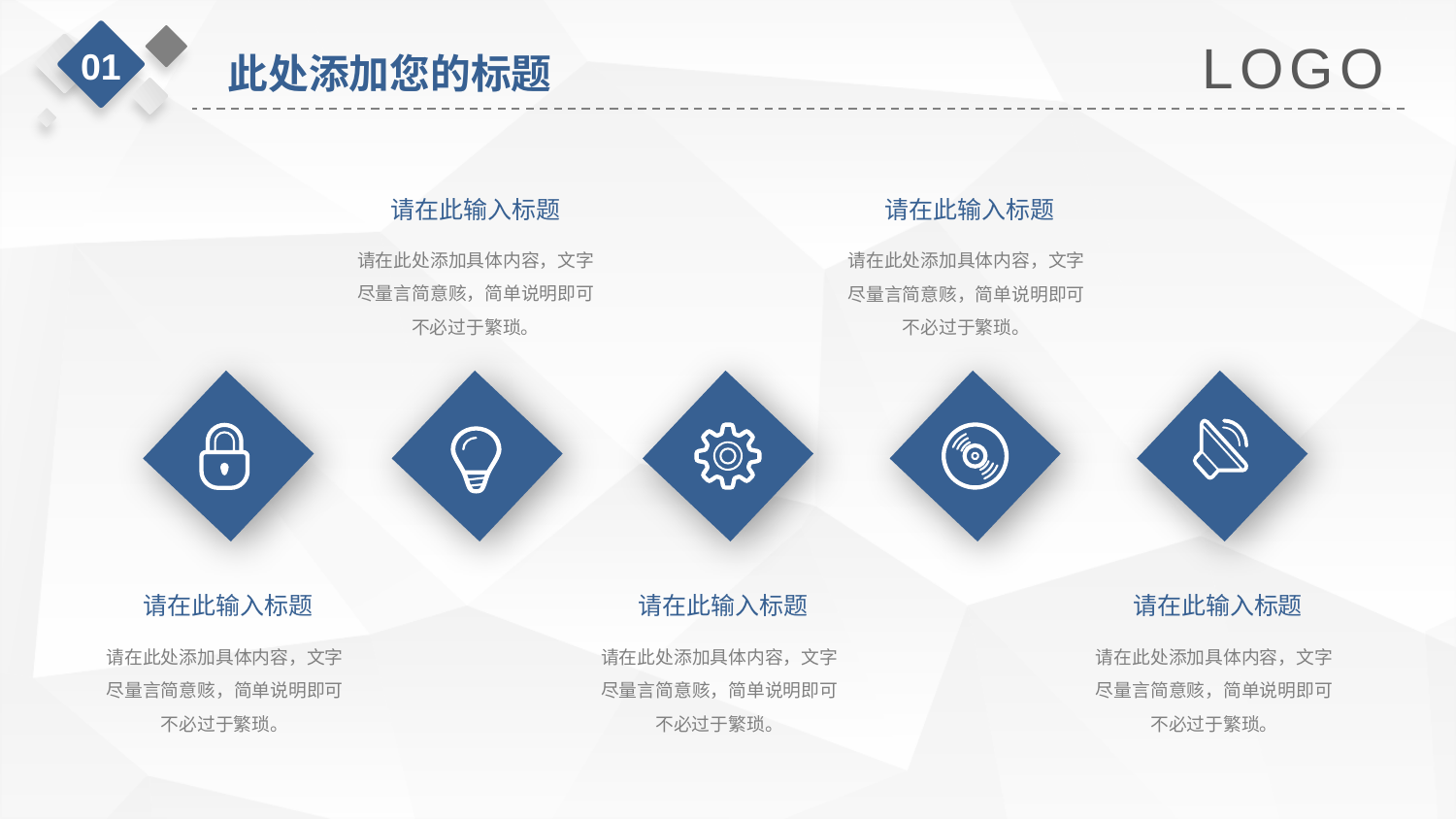

LOGO

01

此处添加您的标题
请在此输入标题
请在此输入标题
请在此处添加具体内容，文字尽量言简意赅，简单说明即可不必过于繁琐。
请在此处添加具体内容，文字尽量言简意赅，简单说明即可不必过于繁琐。

请在此输入标题
请在此输入标题
请在此输入标题
请在此处添加具体内容，文字尽量言简意赅，简单说明即可不必过于繁琐。
请在此处添加具体内容，文字尽量言简意赅，简单说明即可不必过于繁琐。
请在此处添加具体内容，文字尽量言简意赅，简单说明即可不必过于繁琐。